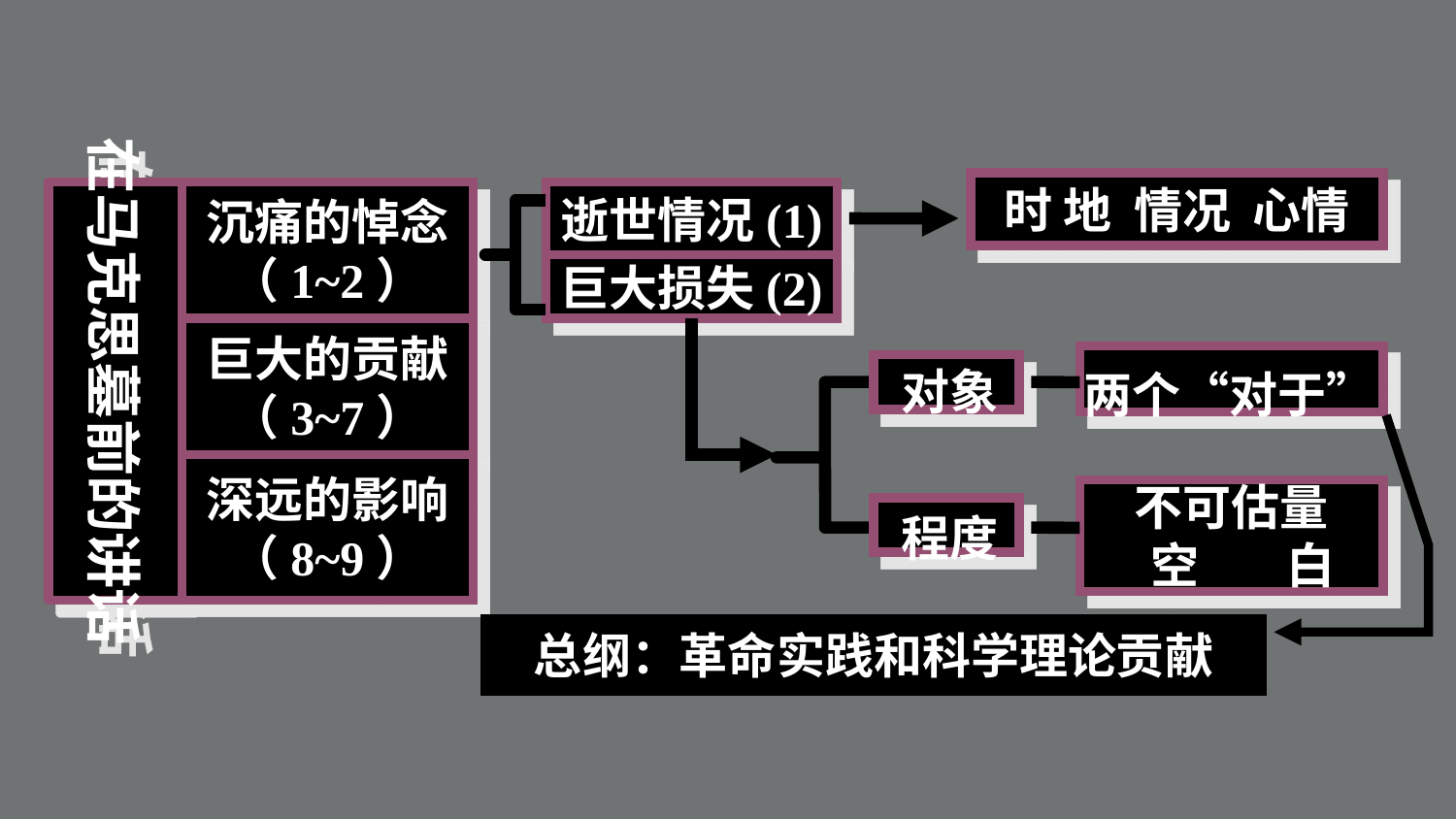

时 地  情况  心情
在马克思墓前的讲话
沉痛的悼念
（1~2）
逝世情况(1)

巨大损失(2)
巨大的贡献
（3~7）

两个“对于”

对象

深远的影响
（8~9）
不可估量
  空        白

程度

总纲：革命实践和科学理论贡献